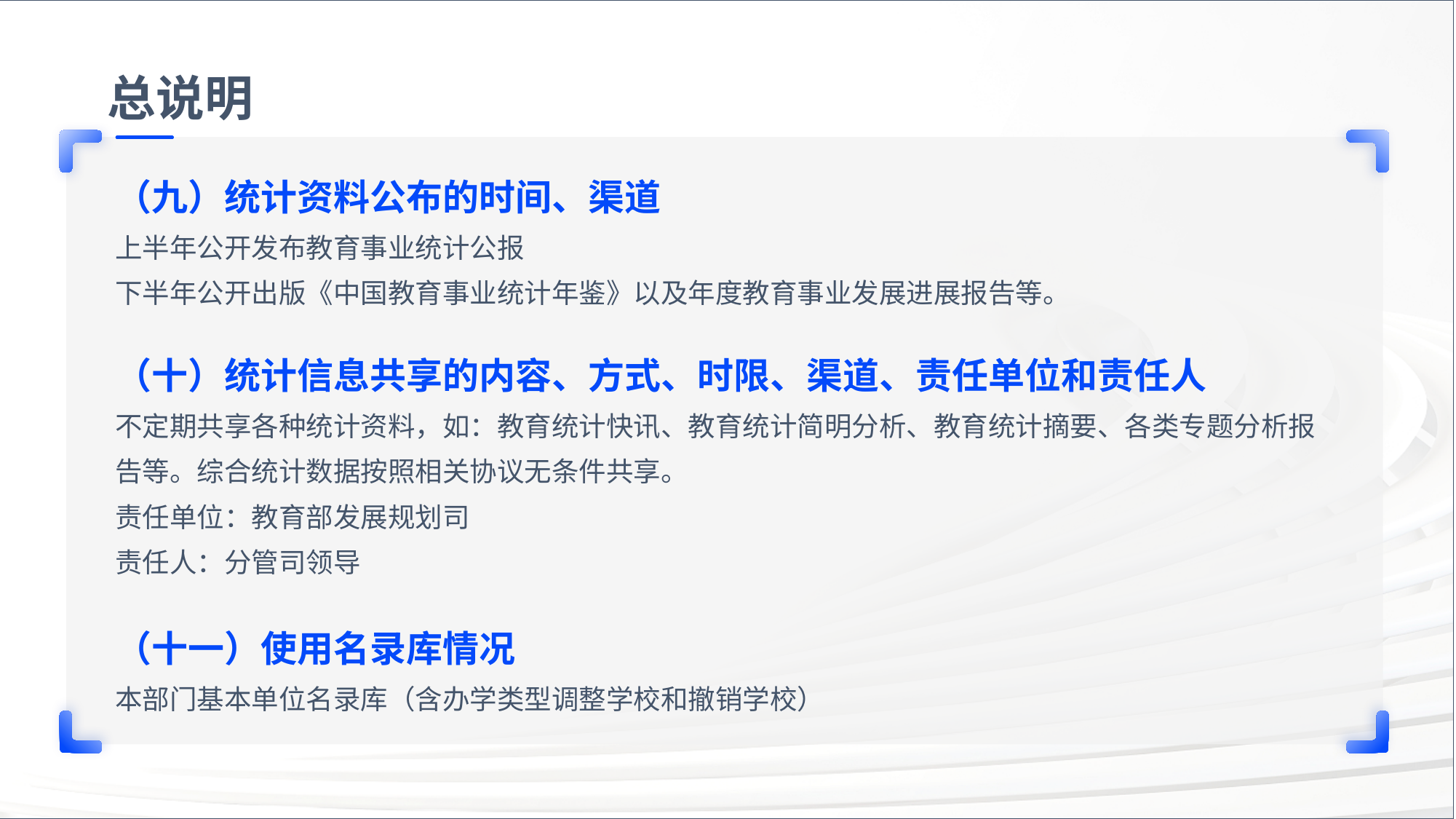

总说明
（九）统计资料公布的时间、渠道
上半年公开发布教育事业统计公报
下半年公开出版《中国教育事业统计年鉴》以及年度教育事业发展进展报告等。
（十）统计信息共享的内容、方式、时限、渠道、责任单位和责任人
不定期共享各种统计资料，如：教育统计快讯、教育统计简明分析、教育统计摘要、各类专题分析报告等。综合统计数据按照相关协议无条件共享。
责任单位：教育部发展规划司
责任人：分管司领导
（十一）使用名录库情况
本部门基本单位名录库（含办学类型调整学校和撤销学校）